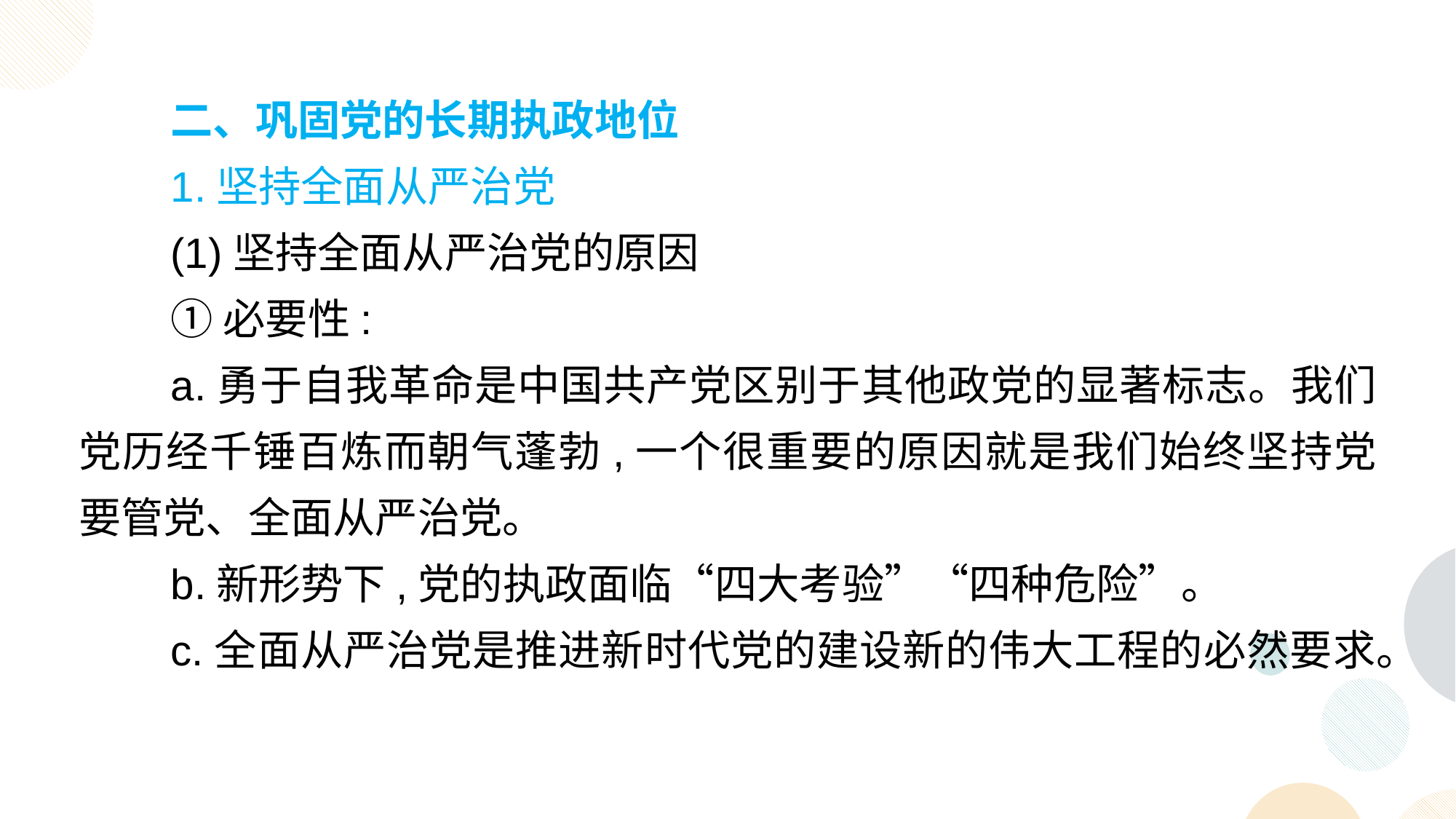

二、巩固党的长期执政地位
1.坚持全面从严治党
(1)坚持全面从严治党的原因
①必要性:
a.勇于自我革命是中国共产党区别于其他政党的显著标志。我们党历经千锤百炼而朝气蓬勃,一个很重要的原因就是我们始终坚持党要管党、全面从严治党。
b.新形势下,党的执政面临“四大考验”“四种危险”。
c.全面从严治党是推进新时代党的建设新的伟大工程的必然要求。